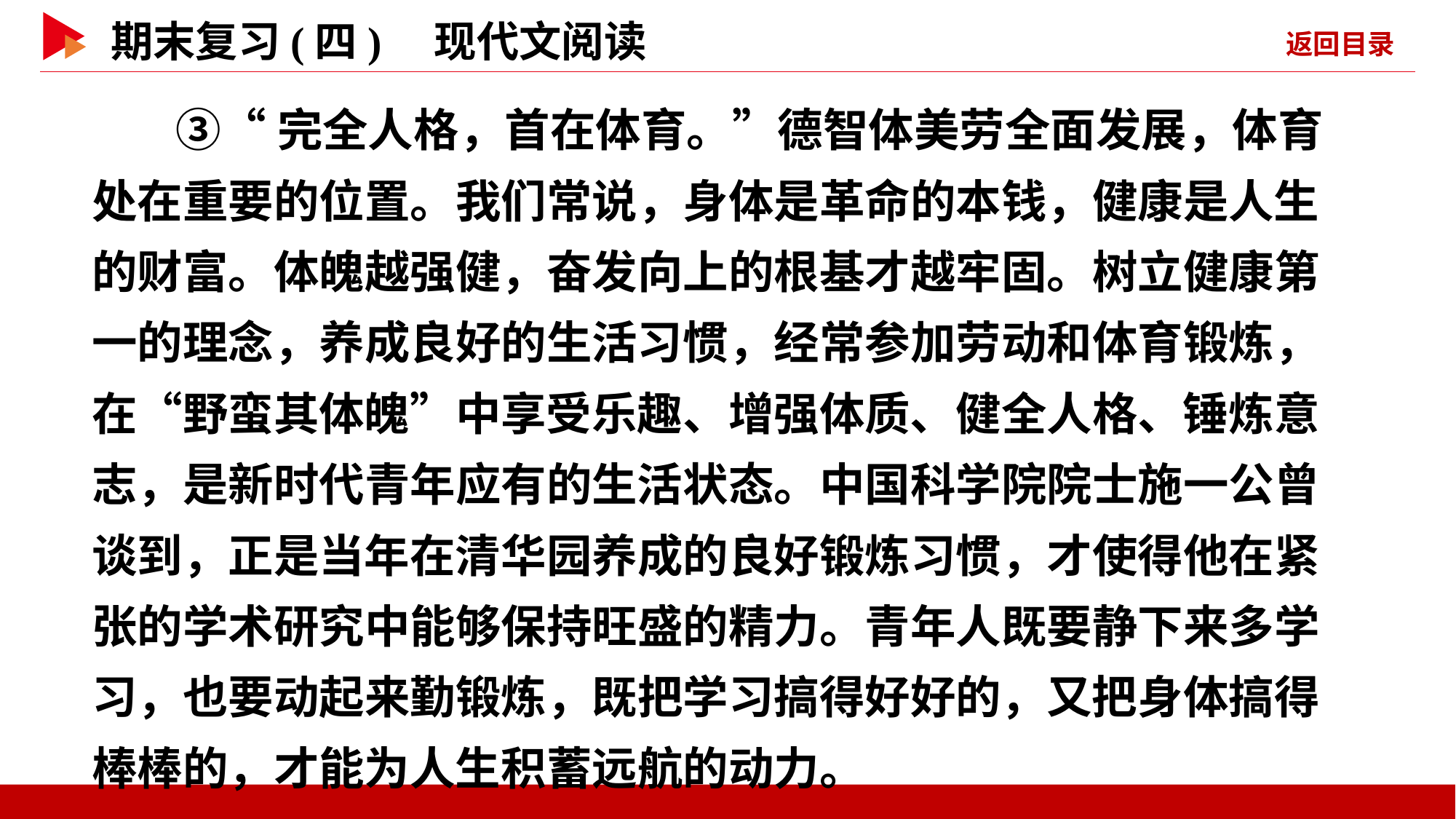

③“完全人格，首在体育。”德智体美劳全面发展，体育处在重要的位置。我们常说，身体是革命的本钱，健康是人生的财富。体魄越强健，奋发向上的根基才越牢固。树立健康第一的理念，养成良好的生活习惯，经常参加劳动和体育锻炼，在“野蛮其体魄”中享受乐趣、增强体质、健全人格、锤炼意志，是新时代青年应有的生活状态。中国科学院院士施一公曾谈到，正是当年在清华园养成的良好锻炼习惯，才使得他在紧张的学术研究中能够保持旺盛的精力。青年人既要静下来多学习，也要动起来勤锻炼，既把学习搞得好好的，又把身体搞得棒棒的，才能为人生积蓄远航的动力。